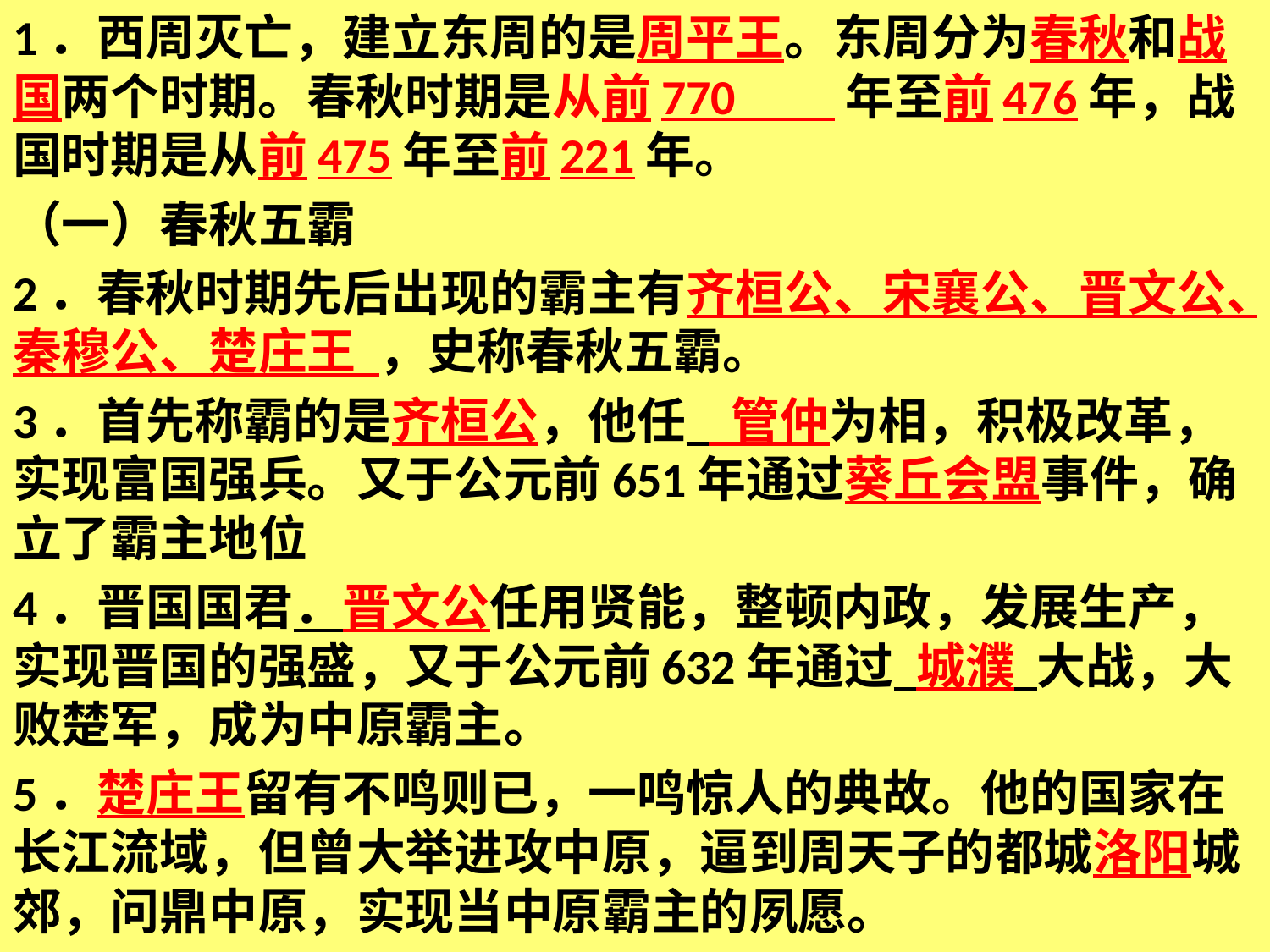

1．西周灭亡，建立东周的是周平王。东周分为春秋和战国两个时期。春秋时期是从前770         年至前476年，战国时期是从前475年至前221年。
（一）春秋五霸
2．春秋时期先后出现的霸主有齐桓公、宋襄公、晋文公、秦穆公、楚庄王  ，史称春秋五霸。
3．首先称霸的是齐桓公，他任    管仲为相，积极改革，实现富国强兵。又于公元前651年通过葵丘会盟事件，确立了霸主地位
4．晋国国君．晋文公任用贤能，整顿内政，发展生产，实现晋国的强盛，又于公元前632年通过  城濮  大战，大败楚军，成为中原霸主。
5．楚庄王留有不鸣则已，一鸣惊人的典故。他的国家在长江流域，但曾大举进攻中原，逼到周天子的都城洛阳城郊，问鼎中原，实现当中原霸主的夙愿。